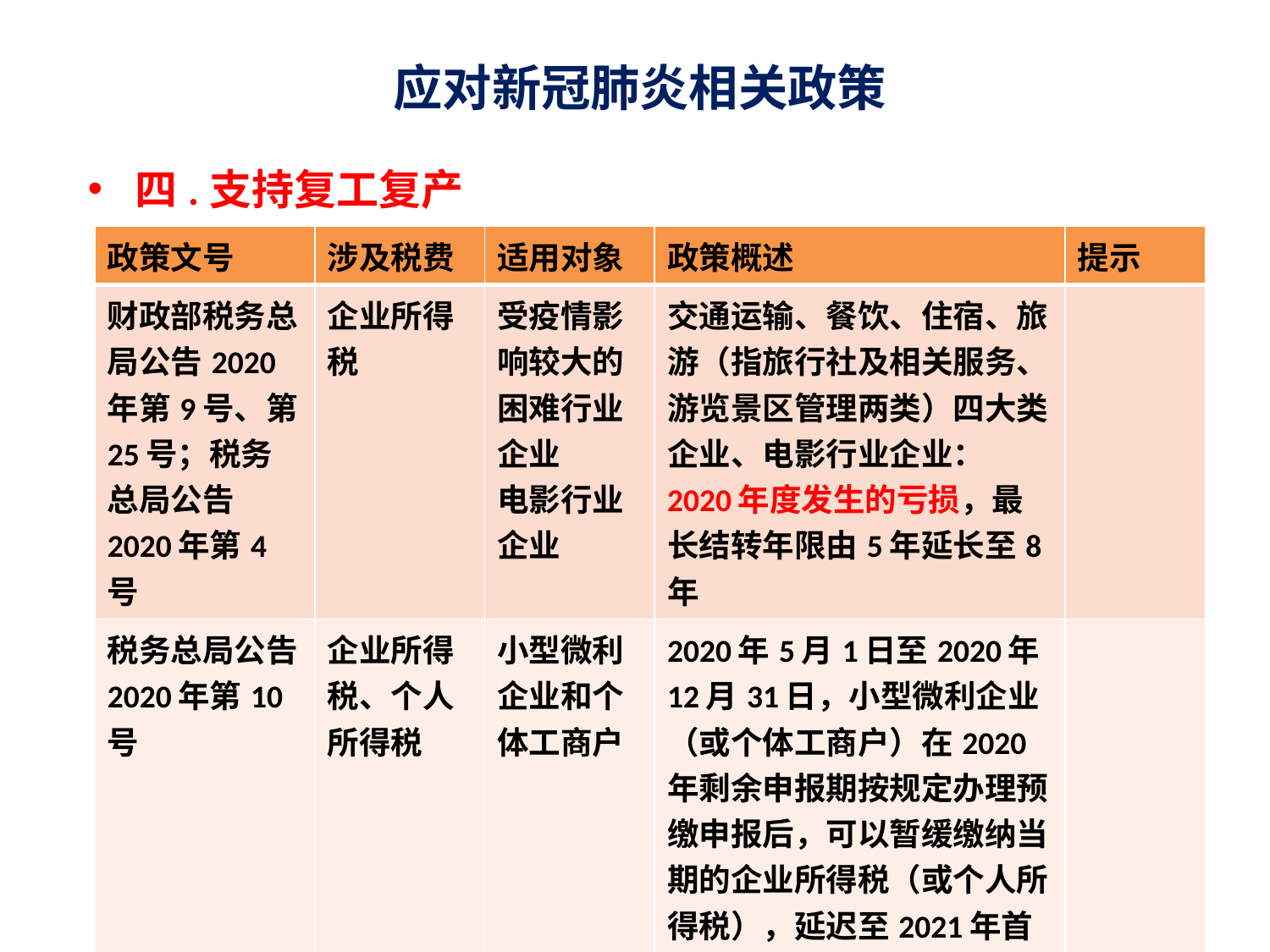

# 应对新冠肺炎相关政策
四.支持复工复产

| 政策文号 | 涉及税费 | 适用对象 | 政策概述 | 提示 |
| --- | --- | --- | --- | --- |
| 财政部税务总局公告2020年第9号、第25号；税务总局公告2020年第4号 | 企业所得税 | 受疫情影响较大的困难行业企业 电影行业企业 | 交通运输、餐饮、住宿、旅游（指旅行社及相关服务、游览景区管理两类）四大类企业、电影行业企业：2020年度发生的亏损，最长结转年限由5年延长至8年 |  |
| 税务总局公告2020年第10号 | 企业所得税、个人所得税 | 小型微利企业和个体工商户 | 2020年5月1日至2020年12月31日，小型微利企业（或个体工商户）在2020年剩余申报期按规定办理预缴申报后，可以暂缓缴纳当期的企业所得税（或个人所得税），延迟至2021年首个申报期内一并缴纳 |  |